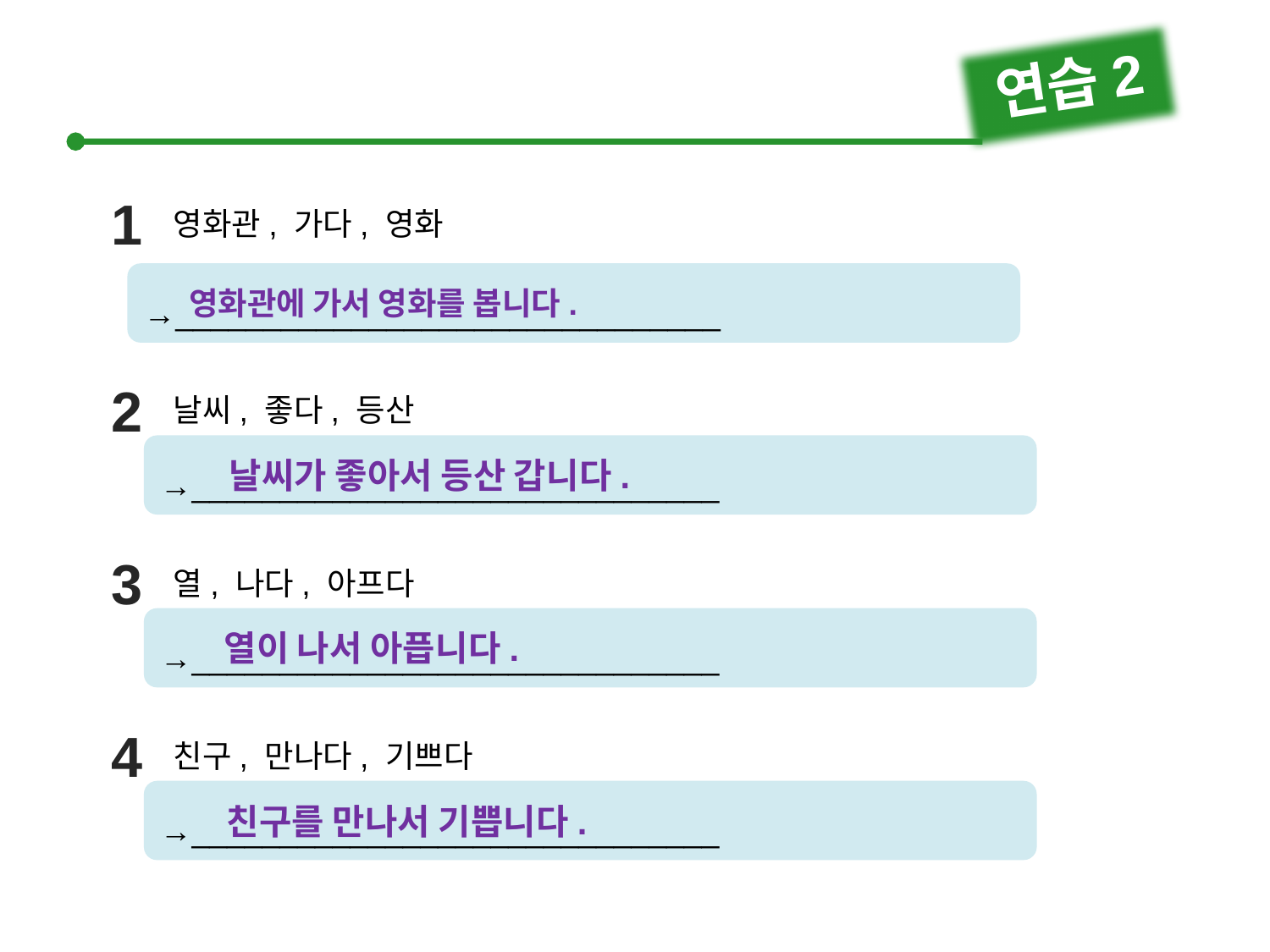

연습2
1
영화관, 가다, 영화
→_______________________________
영화관에 가서 영화를 봅니다.
2
날씨, 좋다, 등산
→______________________________
날씨가 좋아서 등산 갑니다.
3
열, 나다, 아프다
→______________________________
열이 나서 아픕니다.
4
친구, 만나다, 기쁘다
→______________________________
친구를 만나서 기쁩니다.